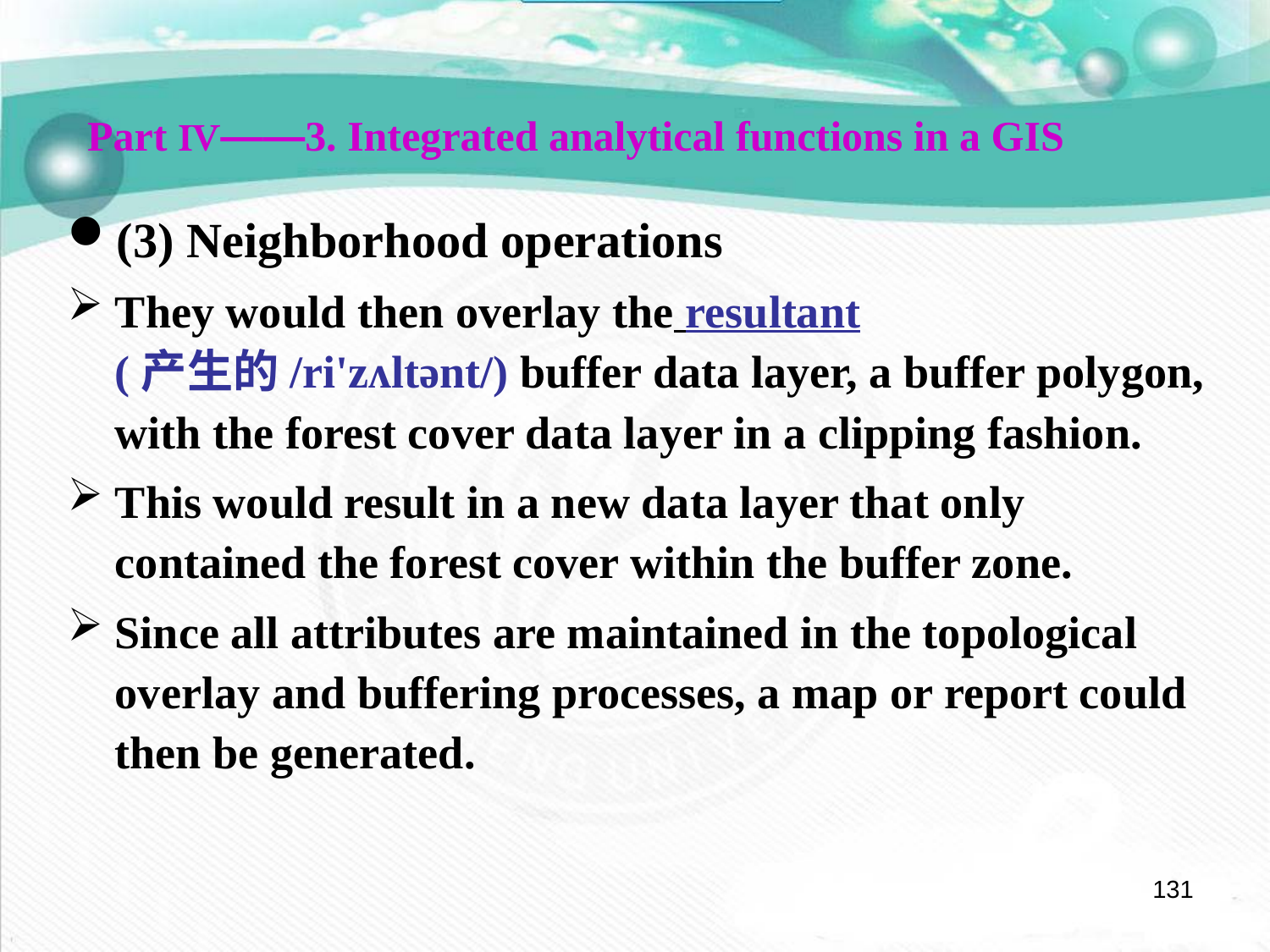

Part Ⅳ——3. Integrated analytical functions in a GIS
(3) Neighborhood operations
They would then overlay the resultant (产生的/ri'zʌltənt/) buffer data layer, a buffer polygon, with the forest cover data layer in a clipping fashion.
This would result in a new data layer that only contained the forest cover within the buffer zone.
Since all attributes are maintained in the topological overlay and buffering processes, a map or report could then be generated.
131